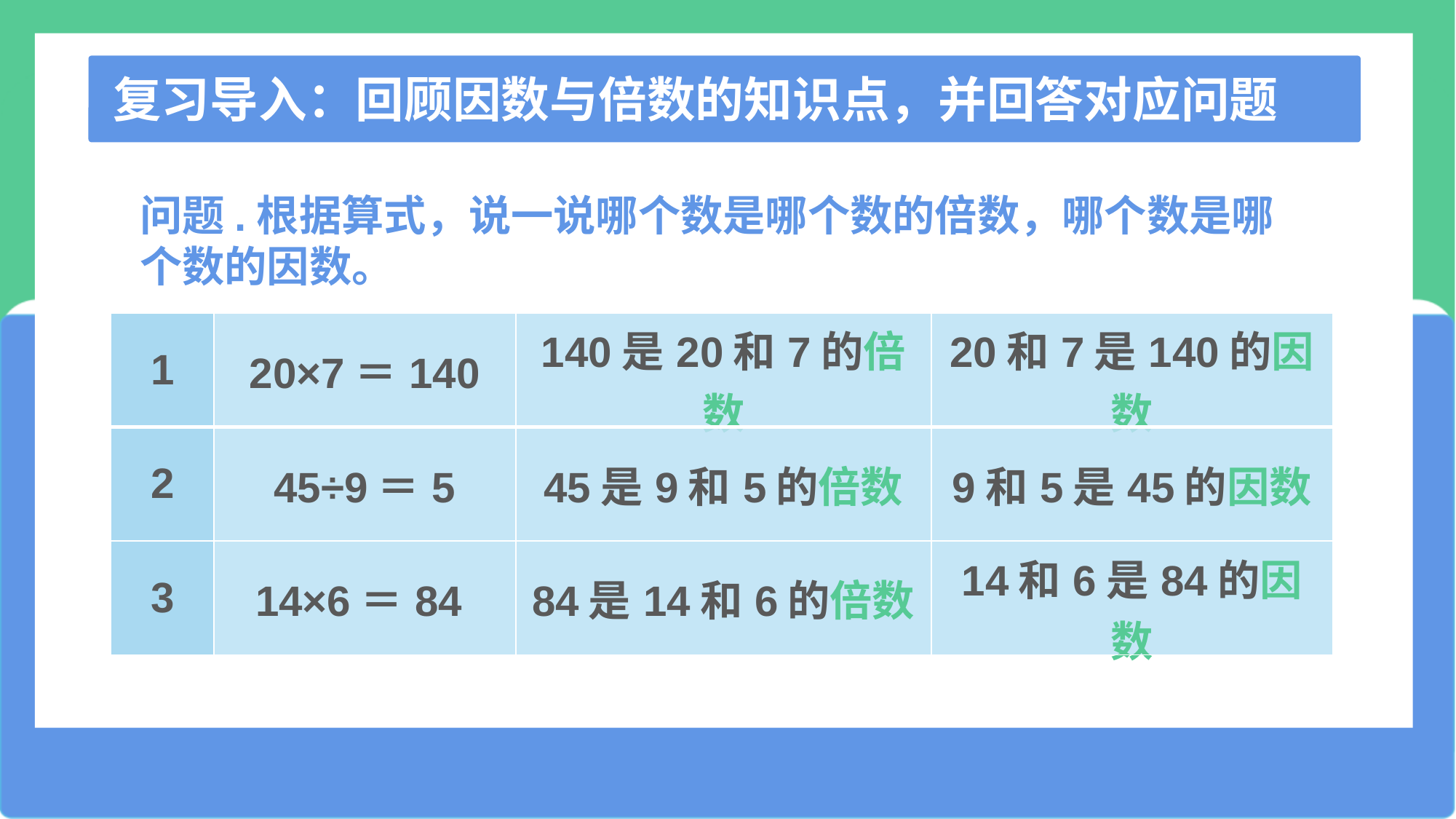

复习导入：回顾因数与倍数的知识点，并回答对应问题
问题.根据算式，说一说哪个数是哪个数的倍数，哪个数是哪个数的因数。
| 1 | 20×7＝140 | 140是20和7的倍数 | 20和7是140的因数 |
| --- | --- | --- | --- |
| 2 | 45÷9＝5 | 45是9和5的倍数 | 9和5是45的因数 |
| 3 | 14×6＝84 | 84是14和6的倍数 | 14和6是84的因数 |